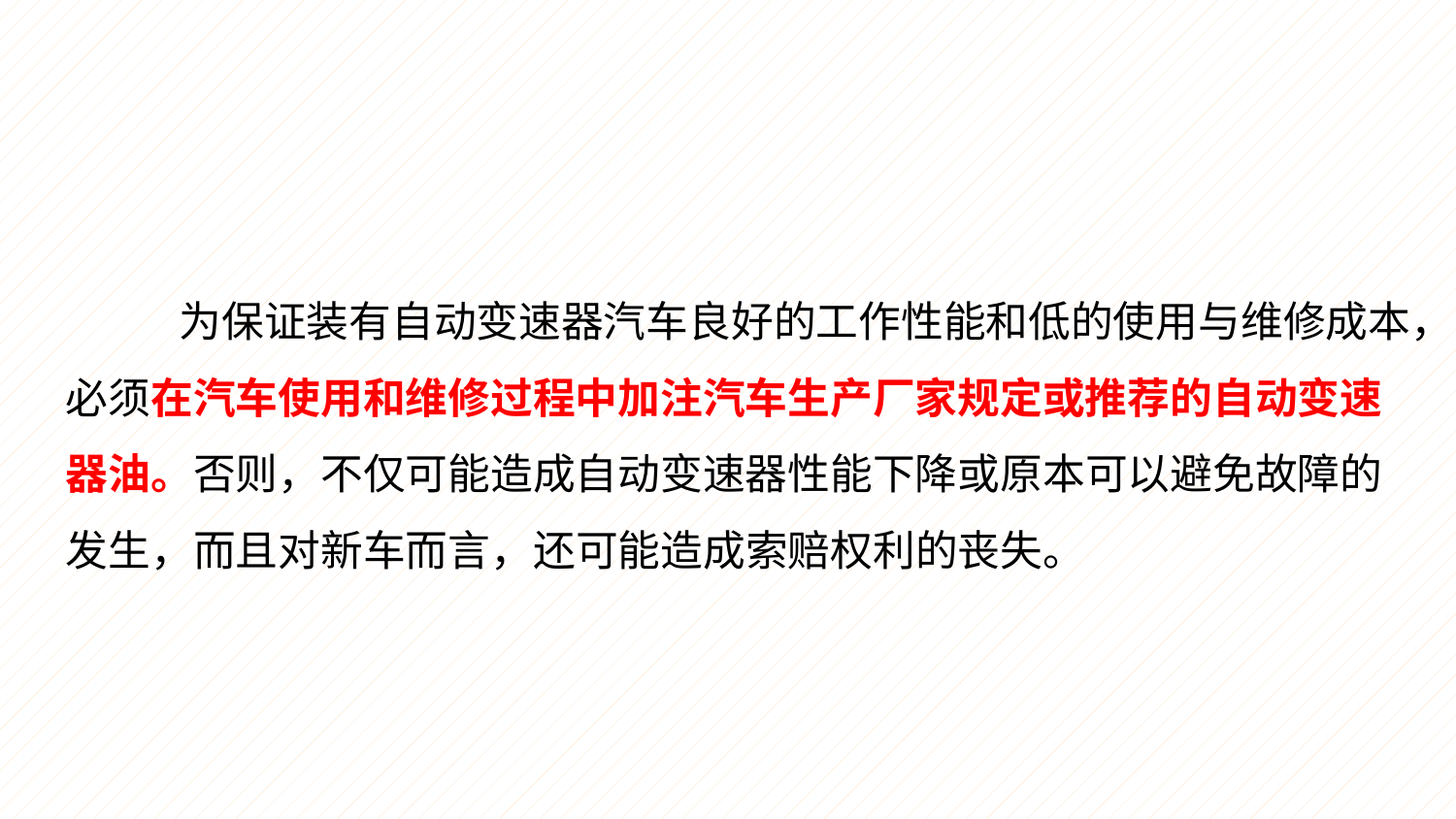

为保证装有自动变速器汽车良好的工作性能和低的使用与维修成本，必须在汽车使用和维修过程中加注汽车生产厂家规定或推荐的自动变速器油。否则，不仅可能造成自动变速器性能下降或原本可以避免故障的发生，而且对新车而言，还可能造成索赔权利的丧失。